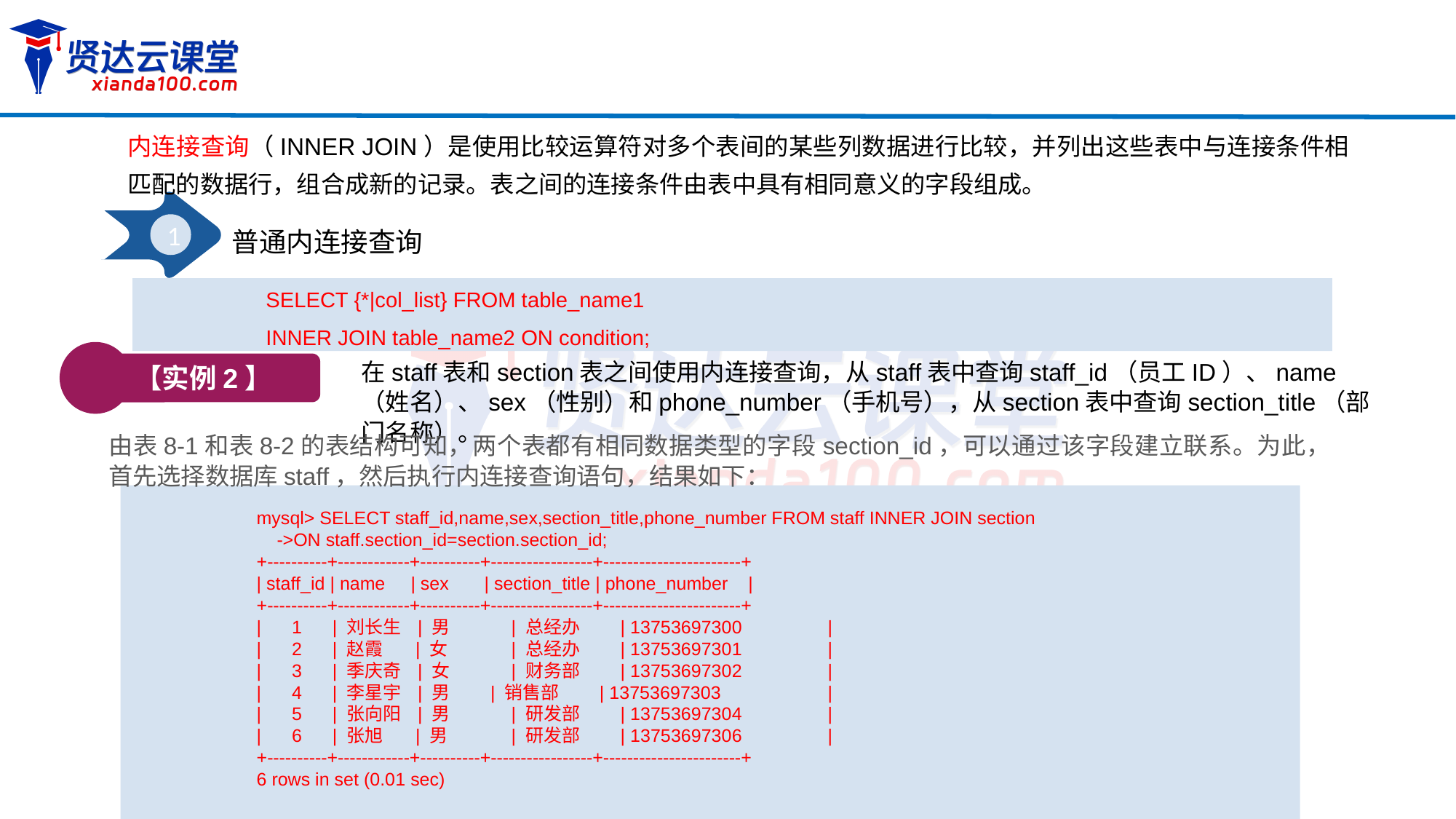

内连接查询（INNER JOIN）是使用比较运算符对多个表间的某些列数据进行比较，并列出这些表中与连接条件相匹配的数据行，组合成新的记录。表之间的连接条件由表中具有相同意义的字段组成。

1
普通内连接查询
SELECT {*|col_list} FROM table_name1
INNER JOIN table_name2 ON condition;

【实例2】
在staff表和section表之间使用内连接查询，从staff表中查询staff_id（员工ID）、name（姓名）、sex（性别）和phone_number（手机号），从section表中查询section_title（部门名称）。
由表8-1和表8-2的表结构可知，两个表都有相同数据类型的字段section_id，可以通过该字段建立联系。为此，首先选择数据库staff，然后执行内连接查询语句，结果如下：

mysql> SELECT staff_id,name,sex,section_title,phone_number FROM staff INNER JOIN section
    ->ON staff.section_id=section.section_id;
+----------+------------+----------+-----------------+-----------------------+
| staff_id | name     | sex       | section_title | phone_number    |
+----------+------------+----------+-----------------+-----------------------+
|      1      | 刘长生   | 男	        | 总经办         | 13753697300	     |
|      2      | 赵霞       | 女	        | 总经办         | 13753697301	     |
|      3      | 季庆奇   | 女	        | 财务部         | 13753697302	     |
|      4      | 李星宇   | 男         | 销售部         | 13753697303	     |
|      5      | 张向阳   | 男	        | 研发部         | 13753697304	     |
|      6      | 张旭       | 男	        | 研发部         | 13753697306	     |
+----------+------------+----------+-----------------+-----------------------+
6 rows in set (0.01 sec)